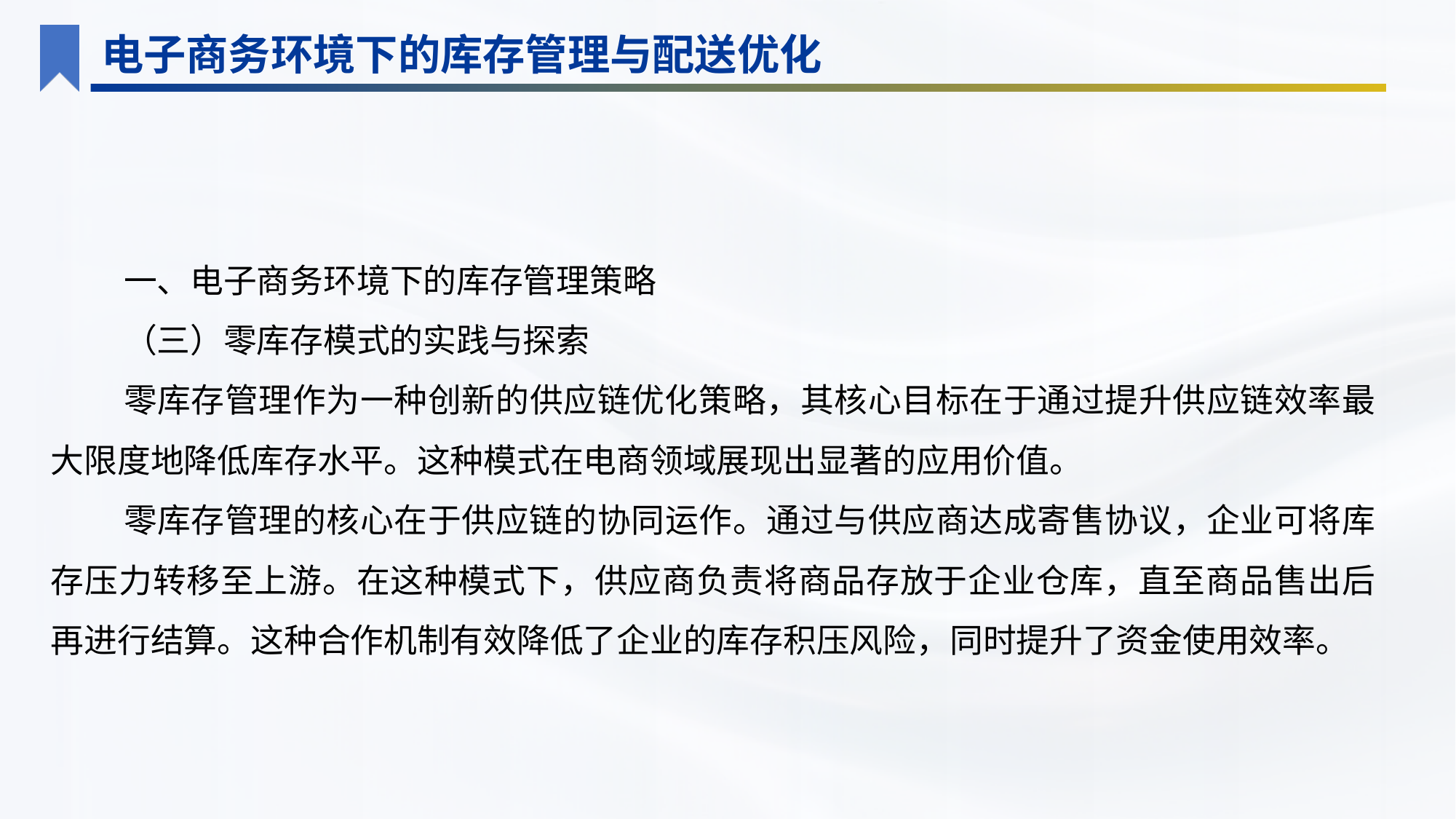

电子商务环境下的库存管理与配送优化
一、电子商务环境下的库存管理策略
（三）零库存模式的实践与探索
零库存管理作为一种创新的供应链优化策略，其核心目标在于通过提升供应链效率最大限度地降低库存水平。这种模式在电商领域展现出显著的应用价值。
零库存管理的核心在于供应链的协同运作。通过与供应商达成寄售协议，企业可将库存压力转移至上游。在这种模式下，供应商负责将商品存放于企业仓库，直至商品售出后再进行结算。这种合作机制有效降低了企业的库存积压风险，同时提升了资金使用效率。